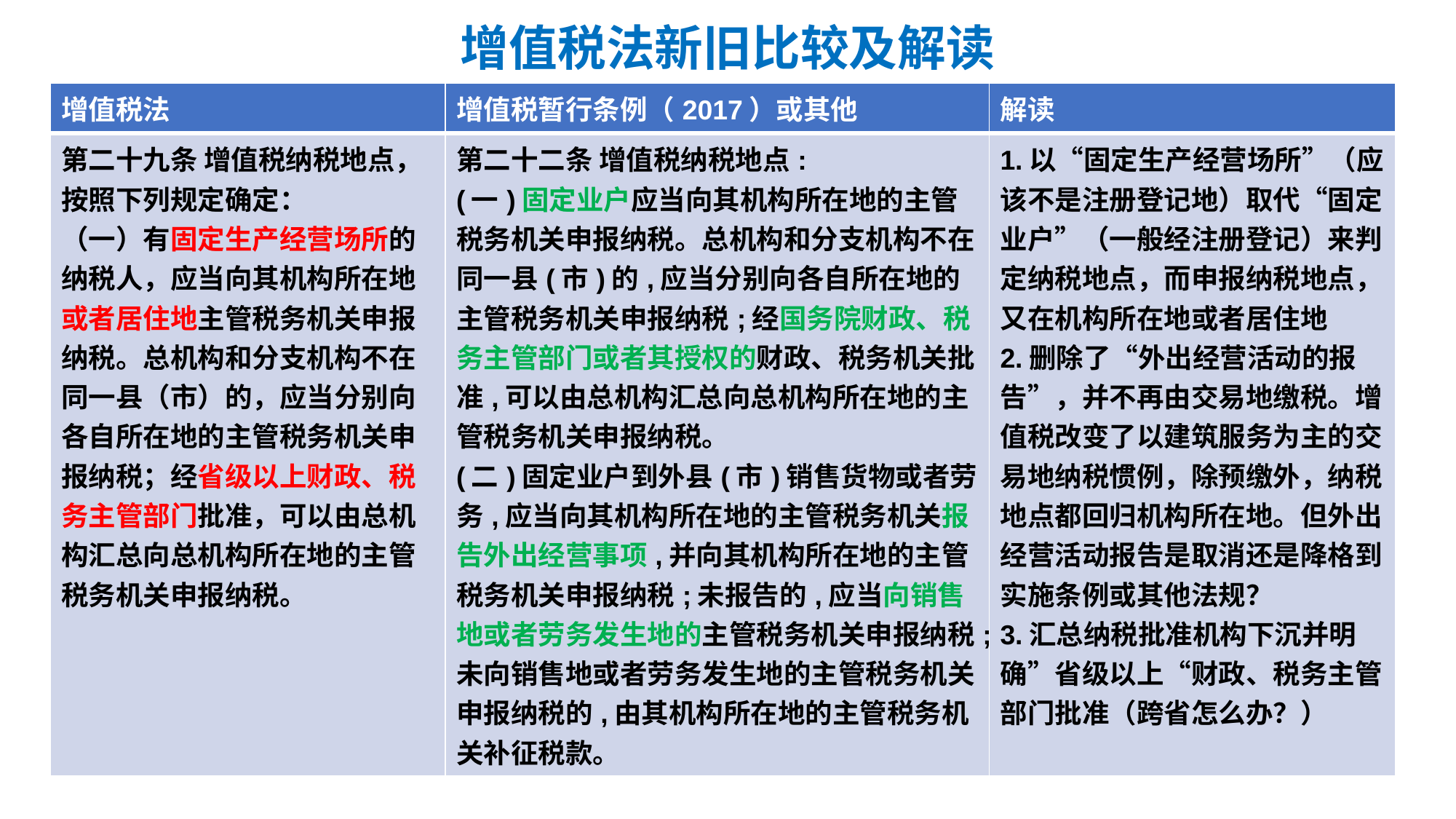

# 增值税法新旧比较及解读
| 增值税法 | 增值税暂行条例（2017）或其他 | 解读 |
| --- | --- | --- |
| 第五章 征收管理 第二十八条 增值税纳税义务发生时间，按照下列规定确定： （一）发生应税交易，纳税义务发生时间为收讫销售款项或者取得销售款项索取凭据的当日；先开具发票的，为开具发票的当日。 （二）发生视同应税交易，纳税义务发生时间为完成视同应税交易的当日。 （三）进口货物，纳税义务发生时间为货物报关进口的当日。 增值税扣缴义务发生时间为纳税人增值税纳税义务发生的当日。 | 第十九条 增值税纳税义务发生时间: (一)发生应税销售行为,为收讫销售款项或者取得索取销售款项凭据的当天；先开具发票的,为开具发票的当天。 (二)进口货物,为报关进口的当天。 增值税扣缴义务发生时间为纳税人增值税纳税义务发生的当天。 | 1.纳税义务发生时间，基本平移 2.视同应税交易的纳税义务发生时间，升格为税法，更加完整，表述更中性 3.原有预收款方式的特殊纳税义务发生时间规定、销售款项索取凭据等具体纳税义务的细化，有待实施条例进一步明确 |
| 增值税法 | 增值税暂行条例（2017）或其他 | 解读 |
| --- | --- | --- |
| 第二十九条 增值税纳税地点，按照下列规定确定： （一）有固定生产经营场所的纳税人，应当向其机构所在地或者居住地主管税务机关申报纳税。总机构和分支机构不在同一县（市）的，应当分别向各自所在地的主管税务机关申报纳税；经省级以上财政、税务主管部门批准，可以由总机构汇总向总机构所在地的主管税务机关申报纳税。 | 第二十二条 增值税纳税地点: (一)固定业户应当向其机构所在地的主管税务机关申报纳税。总机构和分支机构不在同一县(市)的,应当分别向各自所在地的主管税务机关申报纳税;经国务院财政、税务主管部门或者其授权的财政、税务机关批准,可以由总机构汇总向总机构所在地的主管税务机关申报纳税。 (二)固定业户到外县(市)销售货物或者劳务,应当向其机构所在地的主管税务机关报告外出经营事项,并向其机构所在地的主管税务机关申报纳税;未报告的,应当向销售地或者劳务发生地的主管税务机关申报纳税;未向销售地或者劳务发生地的主管税务机关申报纳税的,由其机构所在地的主管税务机关补征税款。 | 1.以“固定生产经营场所”（应该不是注册登记地）取代“固定业户”（一般经注册登记）来判定纳税地点，而申报纳税地点，又在机构所在地或者居住地 2.删除了“外出经营活动的报告”，并不再由交易地缴税。增值税改变了以建筑服务为主的交易地纳税惯例，除预缴外，纳税地点都回归机构所在地。但外出经营活动报告是取消还是降格到实施条例或其他法规？ 3.汇总纳税批准机构下沉并明确”省级以上“财政、税务主管部门批准（跨省怎么办？） |